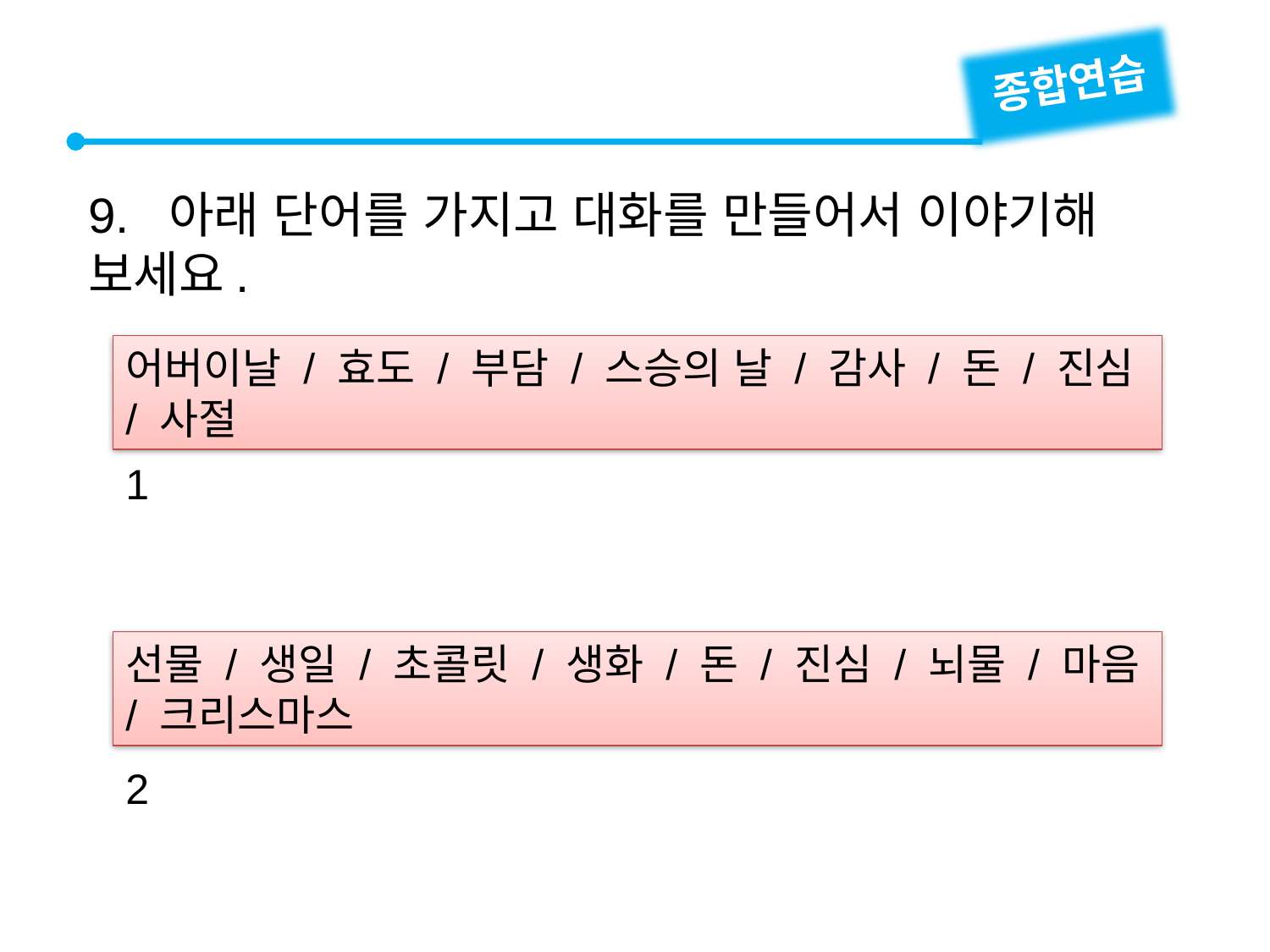

종합연습
9.  아래 단어를 가지고 대화를 만들어서 이야기해 보세요.
어버이날 / 효도 / 부담 / 스승의 날 / 감사 / 돈 / 진심 / 사절
1

2
선물 / 생일 / 초콜릿 / 생화 / 돈 / 진심 / 뇌물 / 마음 / 크리스마스